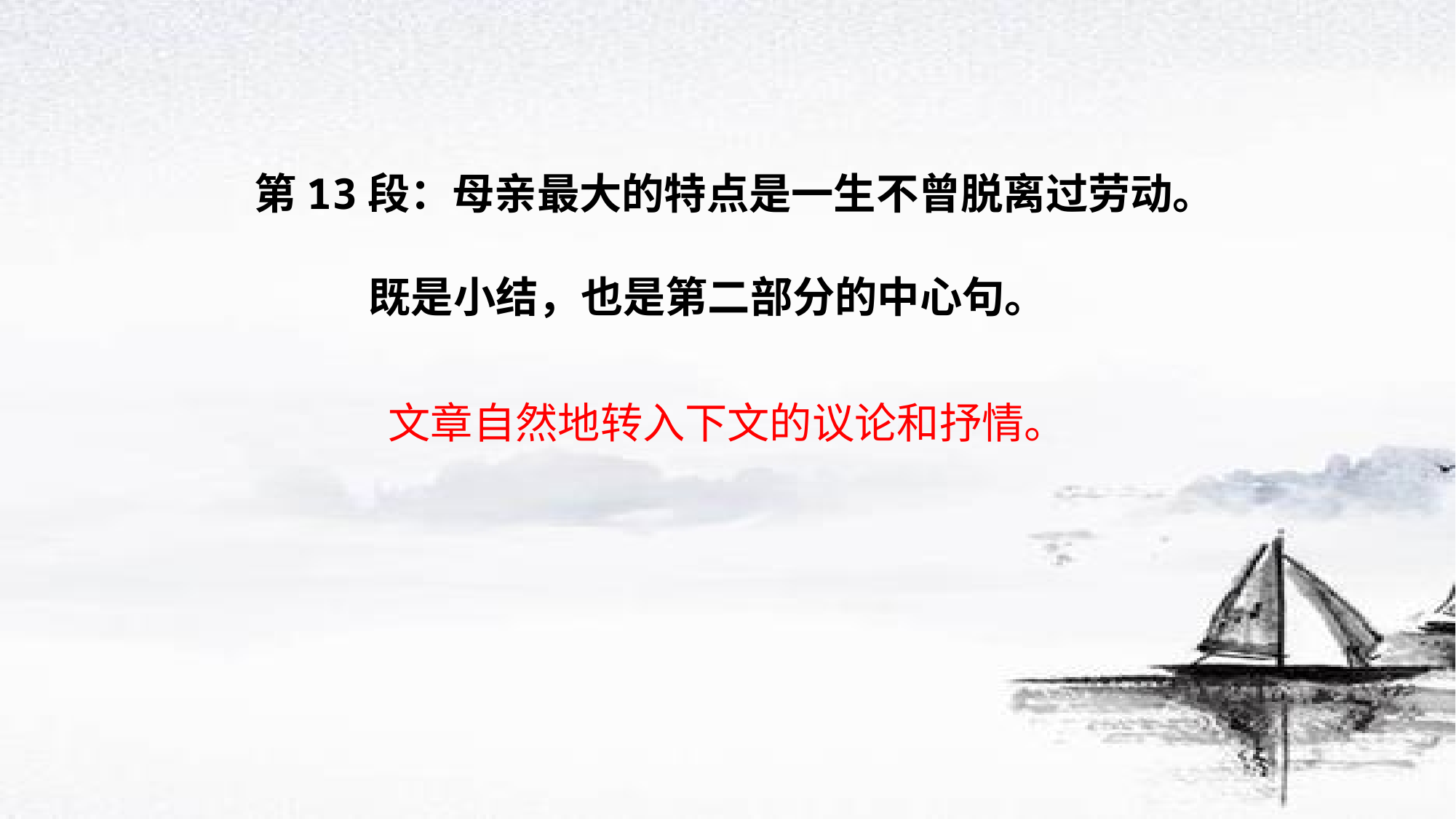

第13段：母亲最大的特点是一生不曾脱离过劳动。
既是小结，也是第二部分的中心句。
文章自然地转入下文的议论和抒情。